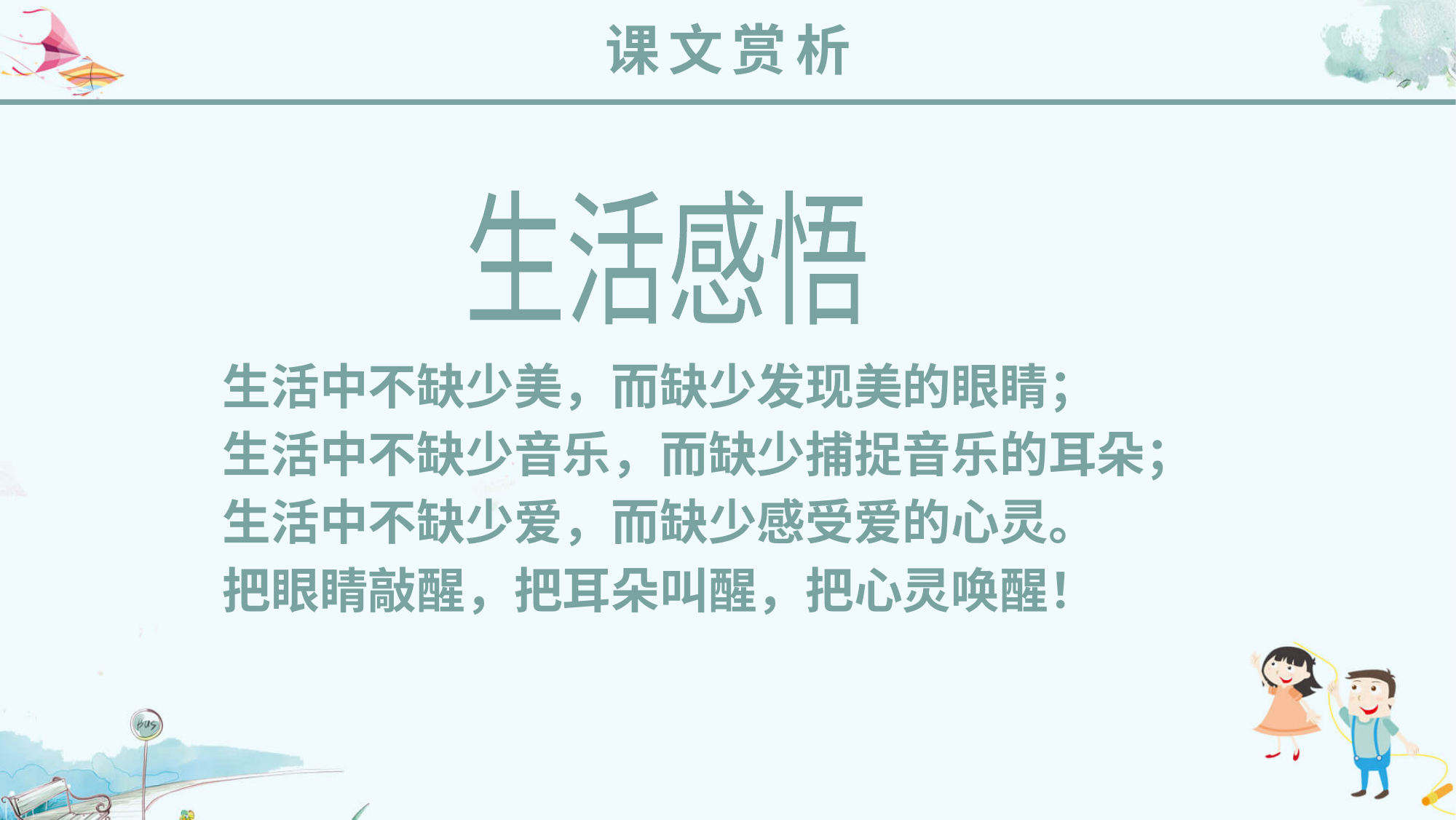

课文赏析

生活感悟
生活中不缺少美，而缺少发现美的眼睛；
生活中不缺少音乐，而缺少捕捉音乐的耳朵；
生活中不缺少爱，而缺少感受爱的心灵。
把眼睛敲醒，把耳朵叫醒，把心灵唤醒！